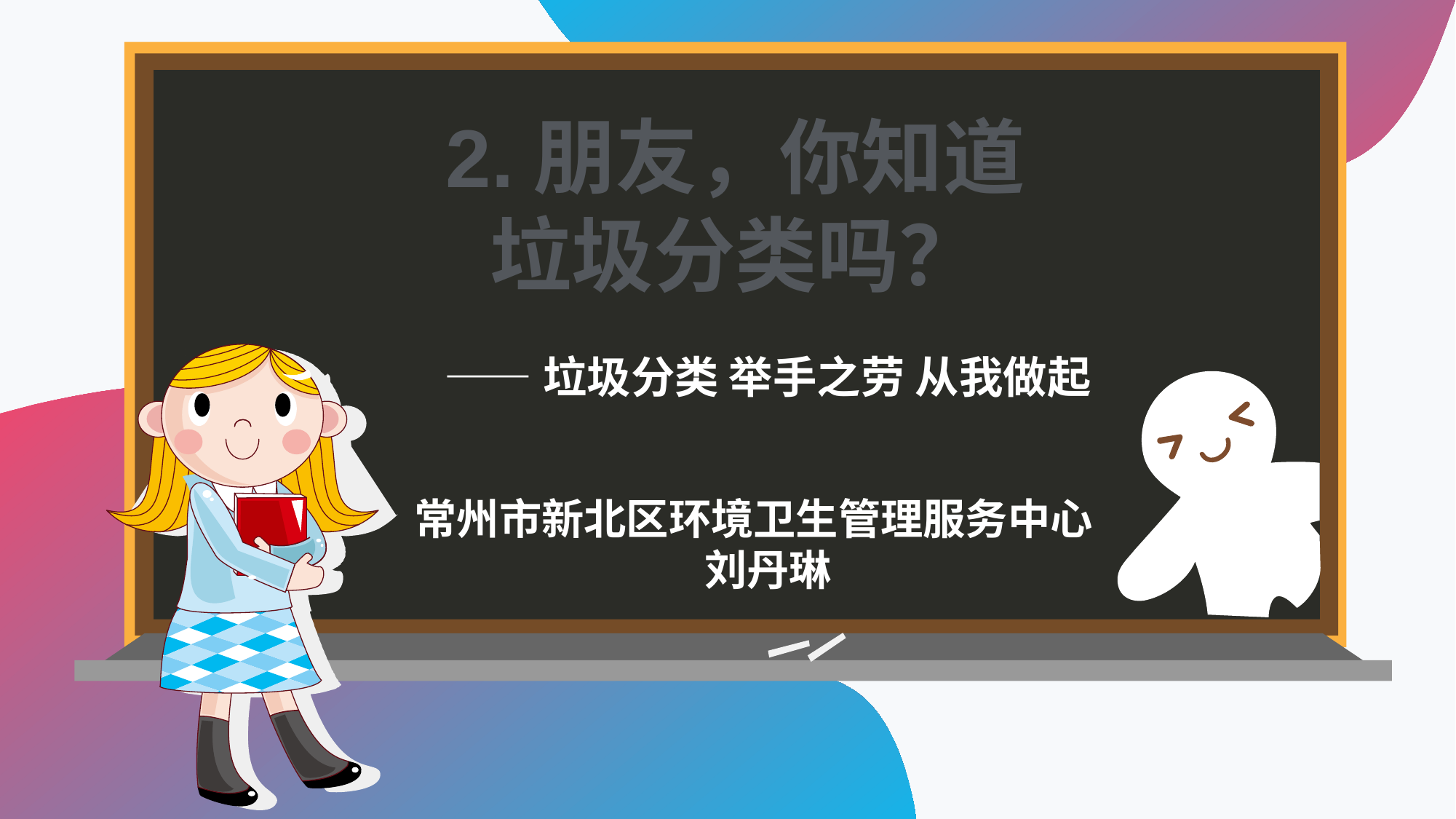

2.朋友，你知道
垃圾分类吗？
——垃圾分类 举手之劳 从我做起

常州市新北区环境卫生管理服务中心
刘丹琳